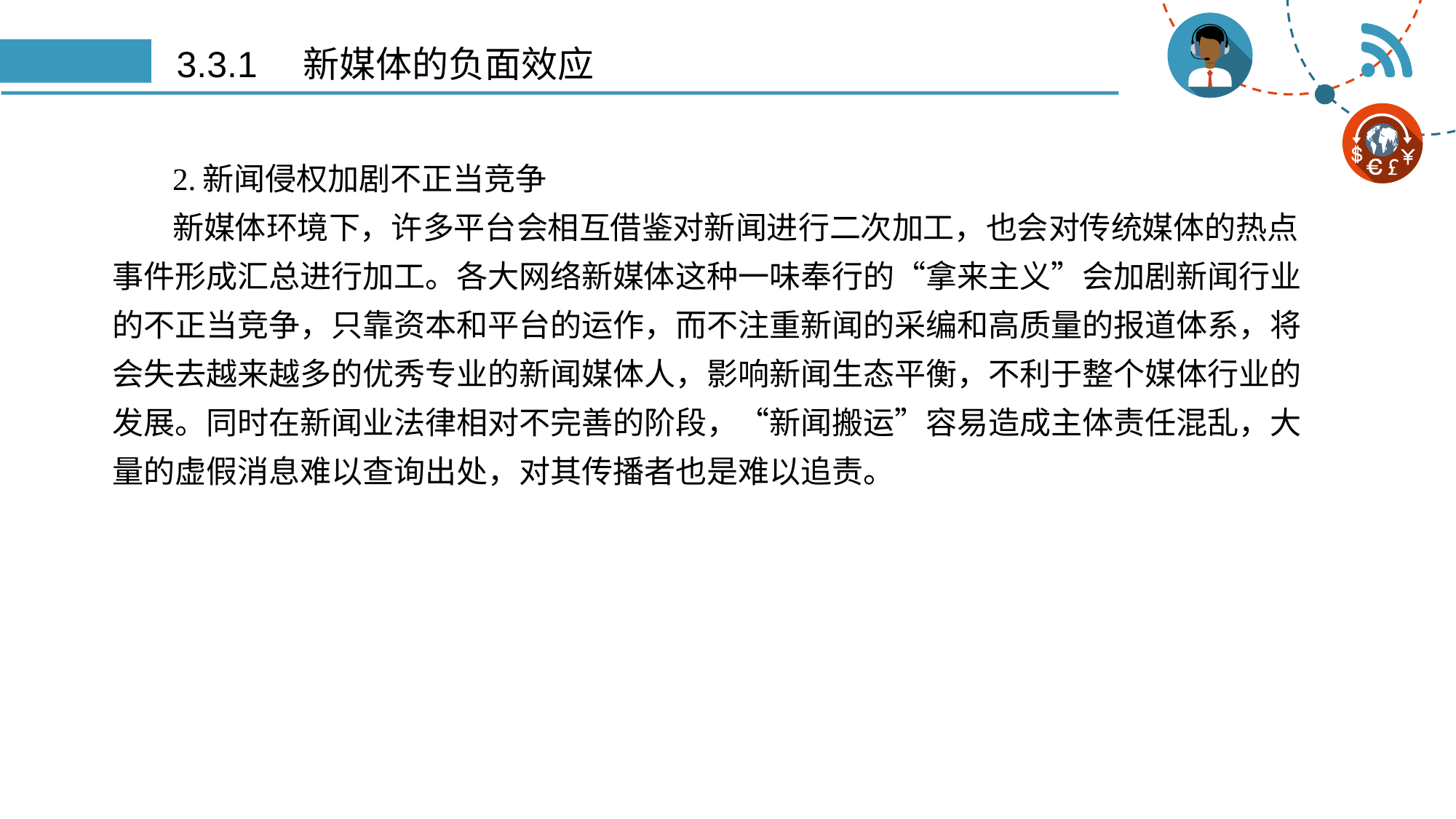

# 3.3.1　新媒体的负面效应
2.新闻侵权加剧不正当竞争
新媒体环境下，许多平台会相互借鉴对新闻进行二次加工，也会对传统媒体的热点事件形成汇总进行加工。各大网络新媒体这种一味奉行的“拿来主义”会加剧新闻行业的不正当竞争，只靠资本和平台的运作，而不注重新闻的采编和高质量的报道体系，将会失去越来越多的优秀专业的新闻媒体人，影响新闻生态平衡，不利于整个媒体行业的发展。同时在新闻业法律相对不完善的阶段，“新闻搬运”容易造成主体责任混乱，大量的虚假消息难以查询出处，对其传播者也是难以追责。